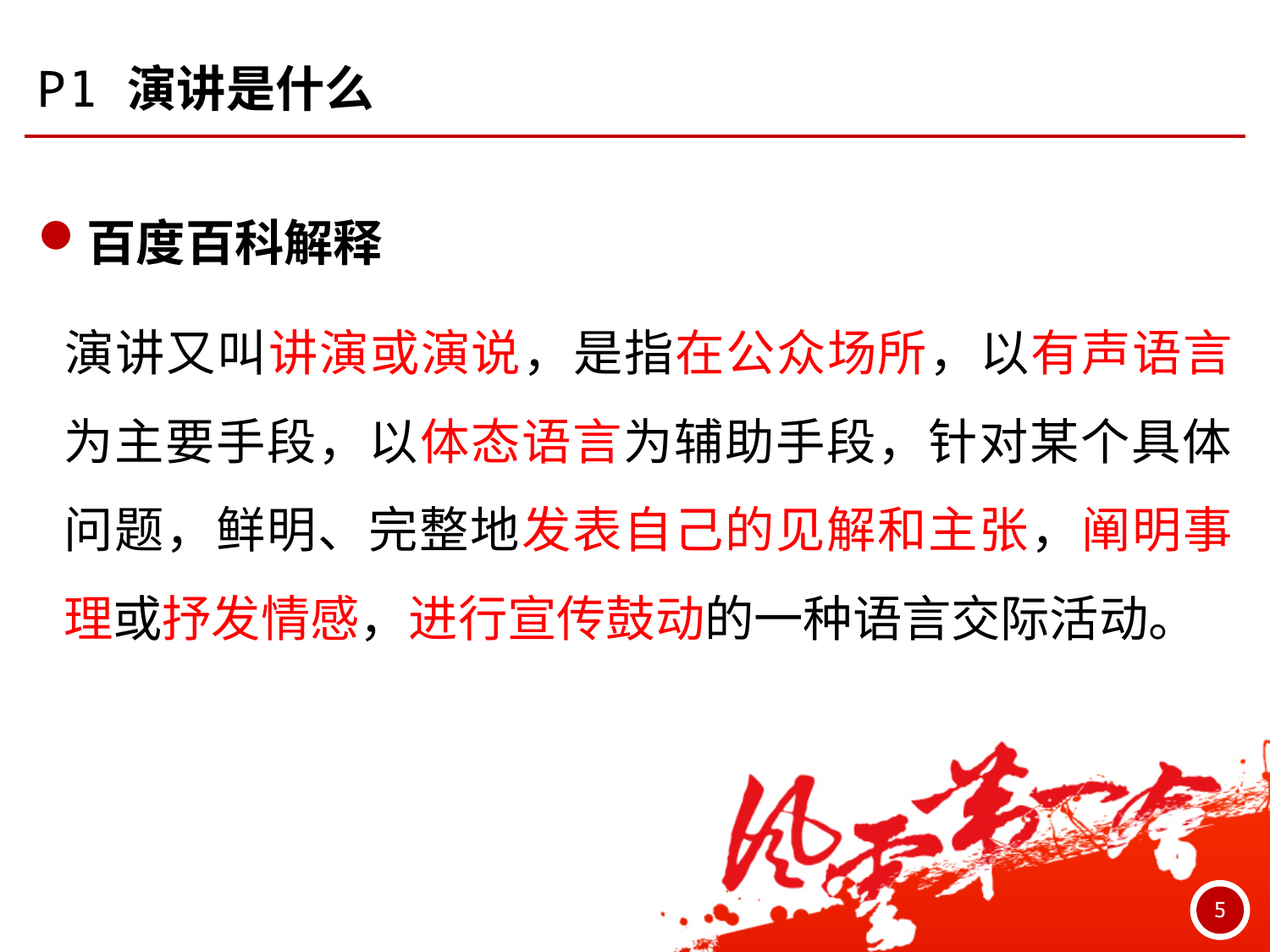

# P1 演讲是什么
百度百科解释
	演讲又叫讲演或演说，是指在公众场所，以有声语言为主要手段，以体态语言为辅助手段，针对某个具体问题，鲜明、完整地发表自己的见解和主张，阐明事理或抒发情感，进行宣传鼓动的一种语言交际活动。

5